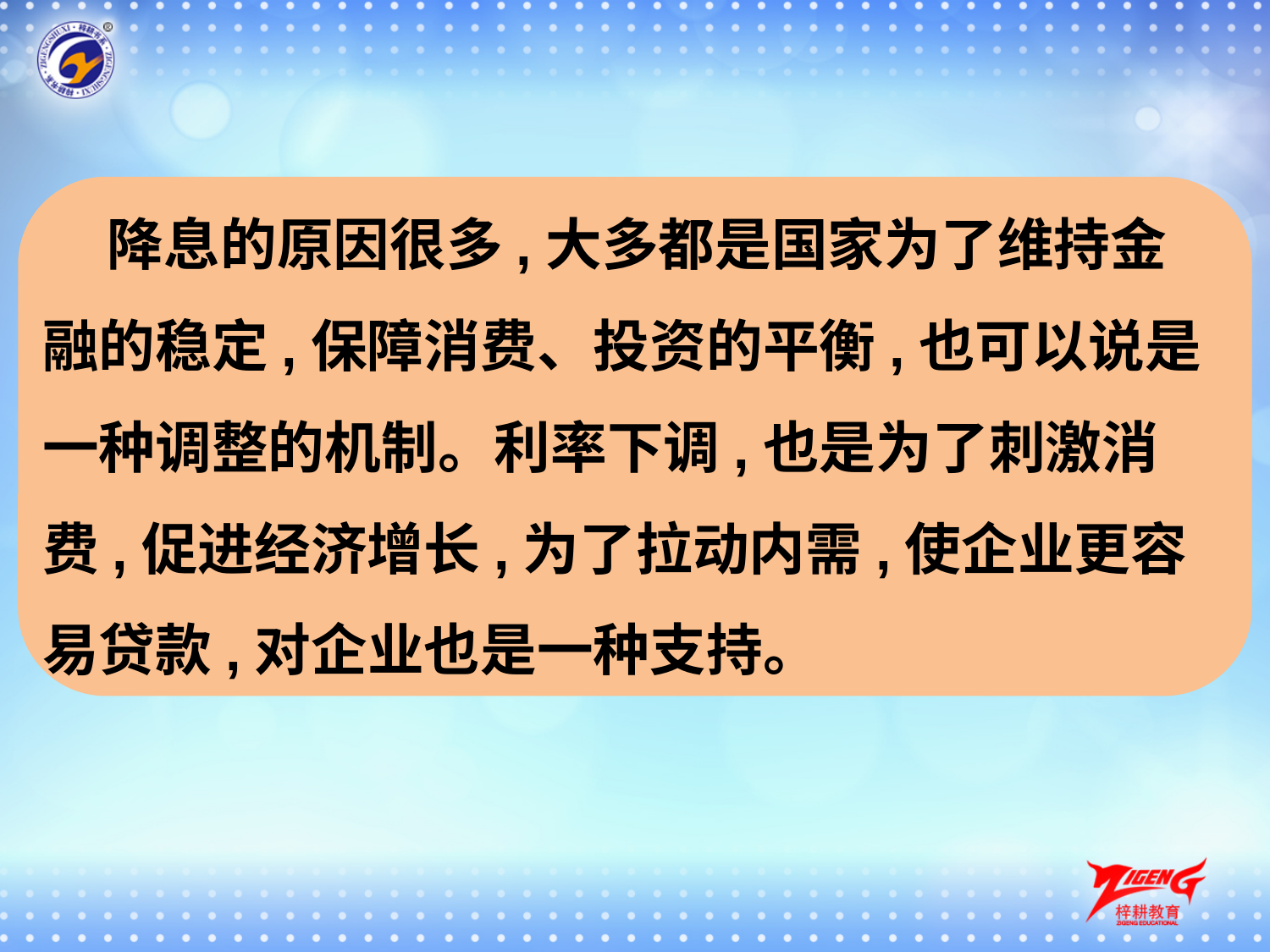

降息的原因很多,大多都是国家为了维持金融的稳定,保障消费、投资的平衡,也可以说是一种调整的机制。利率下调,也是为了刺激消费,促进经济增长,为了拉动内需,使企业更容易贷款,对企业也是一种支持。